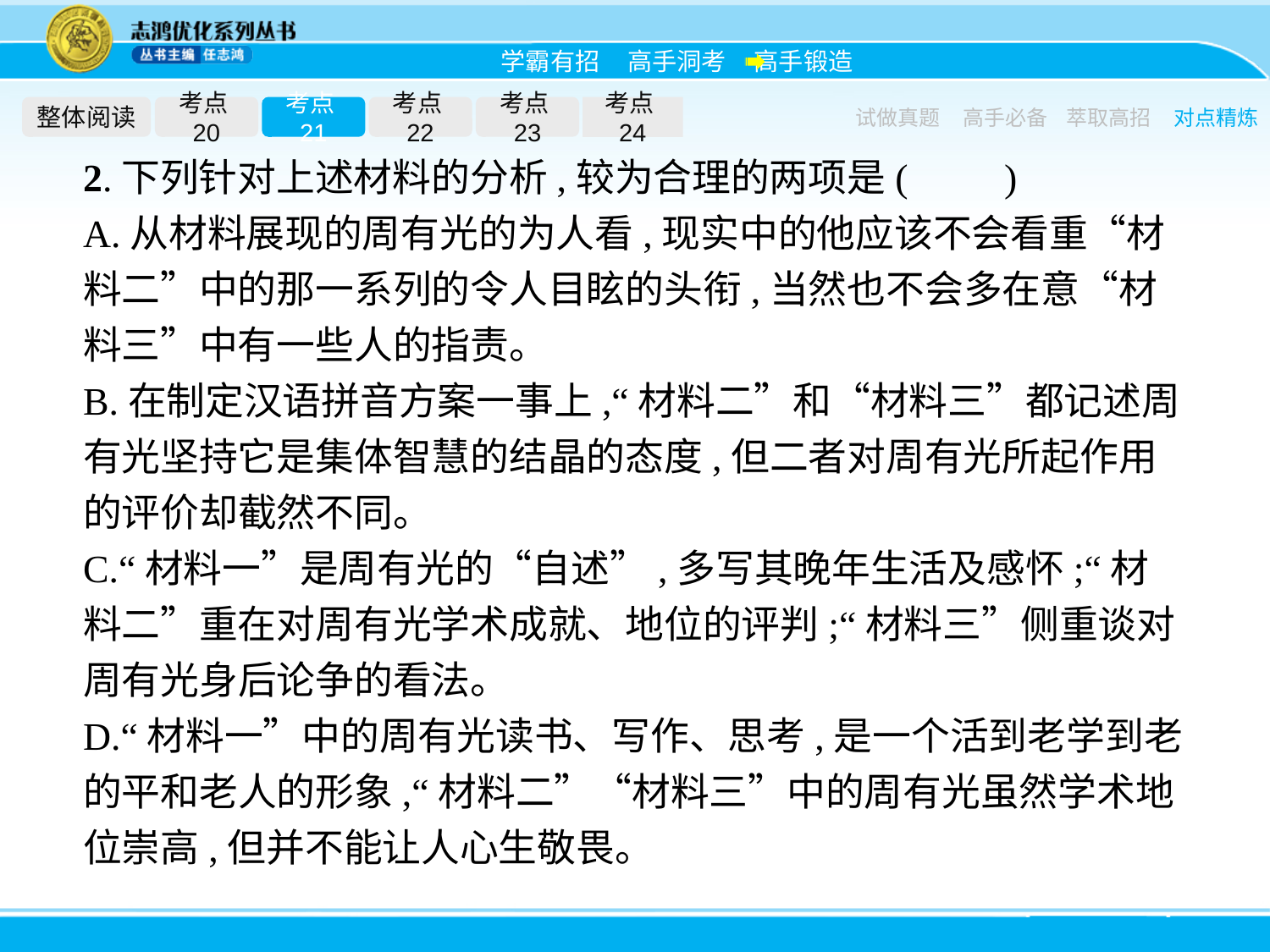

整体阅读
考点20
考点21
考点22
考点23
考点24
试做真题
高手必备
萃取高招
对点精炼
2.下列针对上述材料的分析,较为合理的两项是(　　)
A.从材料展现的周有光的为人看,现实中的他应该不会看重“材料二”中的那一系列的令人目眩的头衔,当然也不会多在意“材料三”中有一些人的指责。
B.在制定汉语拼音方案一事上,“材料二”和“材料三”都记述周有光坚持它是集体智慧的结晶的态度,但二者对周有光所起作用的评价却截然不同。
C.“材料一”是周有光的“自述”,多写其晚年生活及感怀;“材料二”重在对周有光学术成就、地位的评判;“材料三”侧重谈对周有光身后论争的看法。
D.“材料一”中的周有光读书、写作、思考,是一个活到老学到老的平和老人的形象,“材料二”“材料三”中的周有光虽然学术地位崇高,但并不能让人心生敬畏。